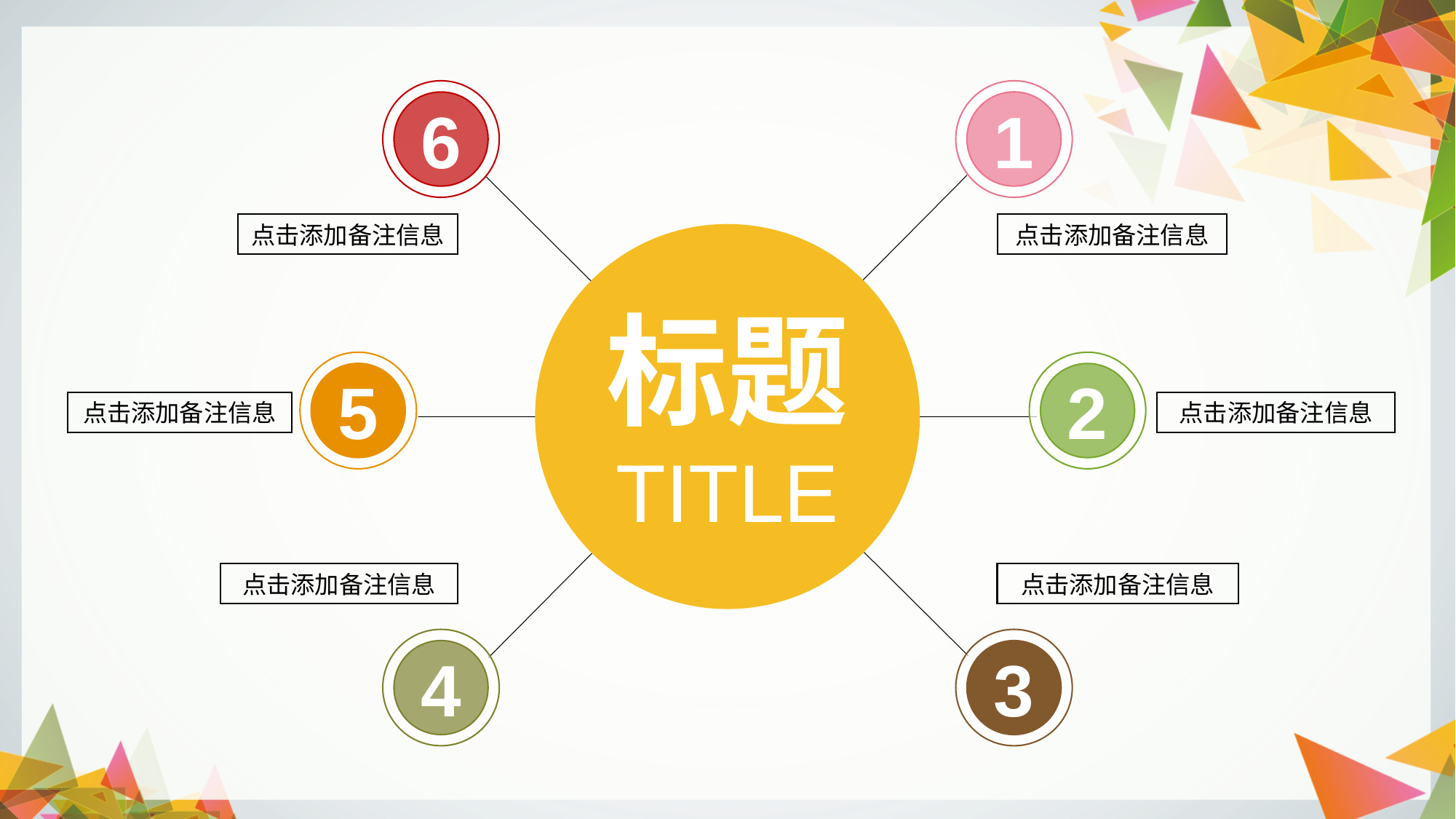

6

1

点击添加备注信息
点击添加备注信息

标题
TITLE

5

2

点击添加备注信息
点击添加备注信息

点击添加备注信息
点击添加备注信息

4

3